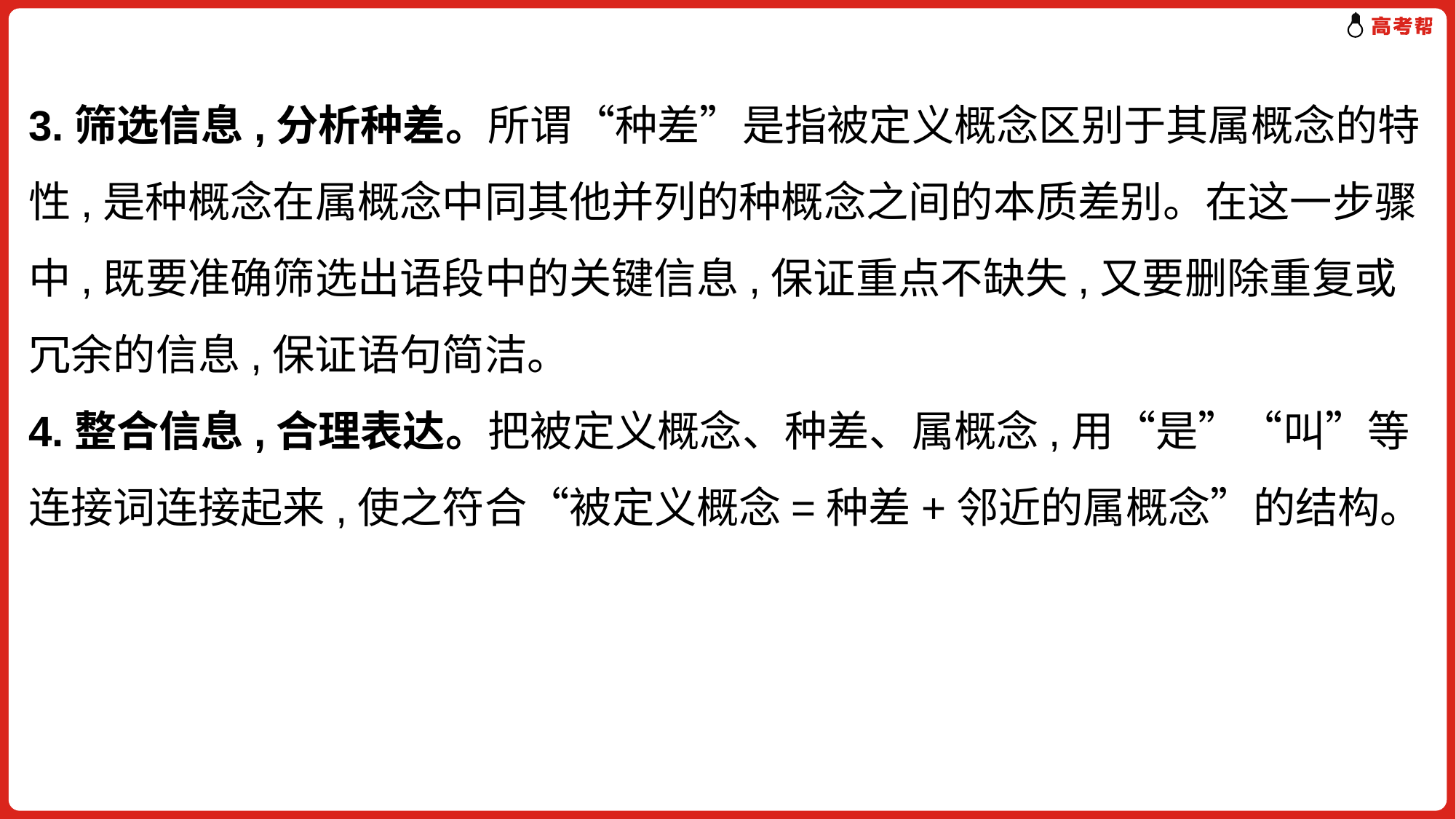

3.筛选信息,分析种差。所谓“种差”是指被定义概念区别于其属概念的特性,是种概念在属概念中同其他并列的种概念之间的本质差别。在这一步骤中,既要准确筛选出语段中的关键信息,保证重点不缺失,又要删除重复或冗余的信息,保证语句简洁。
4.整合信息,合理表达。把被定义概念、种差、属概念,用“是”“叫”等连接词连接起来,使之符合“被定义概念=种差+邻近的属概念”的结构。